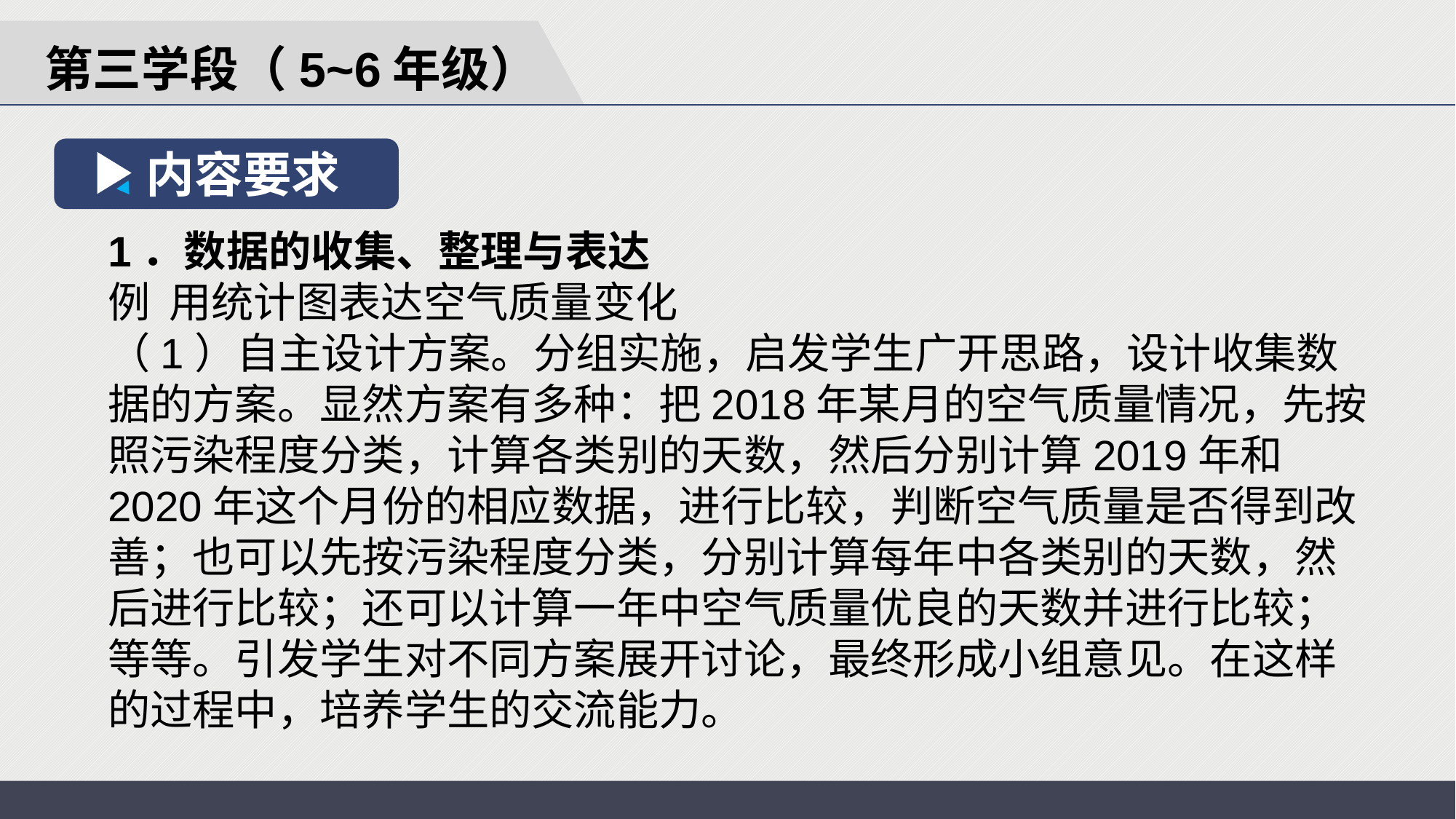

第三学段（5~6年级）
内容要求

1．数据的收集、整理与表达
例  用统计图表达空气质量变化
（1）自主设计方案。分组实施，启发学生广开思路，设计收集数据的方案。显然方案有多种：把2018年某月的空气质量情况，先按照污染程度分类，计算各类别的天数，然后分别计算2019年和2020年这个月份的相应数据，进行比较，判断空气质量是否得到改善；也可以先按污染程度分类，分别计算每年中各类别的天数，然后进行比较；还可以计算一年中空气质量优良的天数并进行比较；等等。引发学生对不同方案展开讨论，最终形成小组意见。在这样的过程中，培养学生的交流能力。